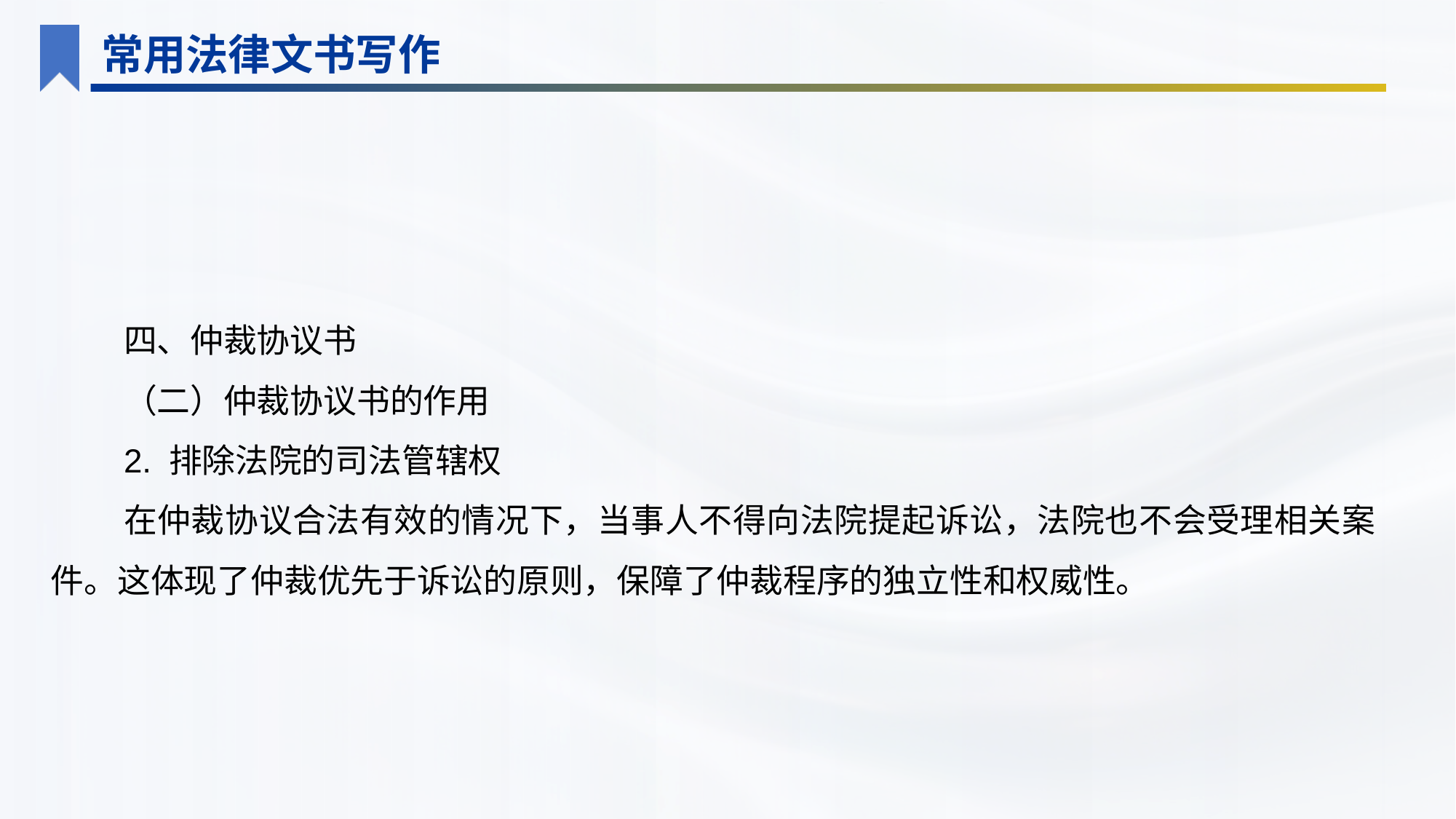

常用法律文书写作
四、仲裁协议书
（二）仲裁协议书的作用
2. 排除法院的司法管辖权
在仲裁协议合法有效的情况下，当事人不得向法院提起诉讼，法院也不会受理相关案件。这体现了仲裁优先于诉讼的原则，保障了仲裁程序的独立性和权威性。